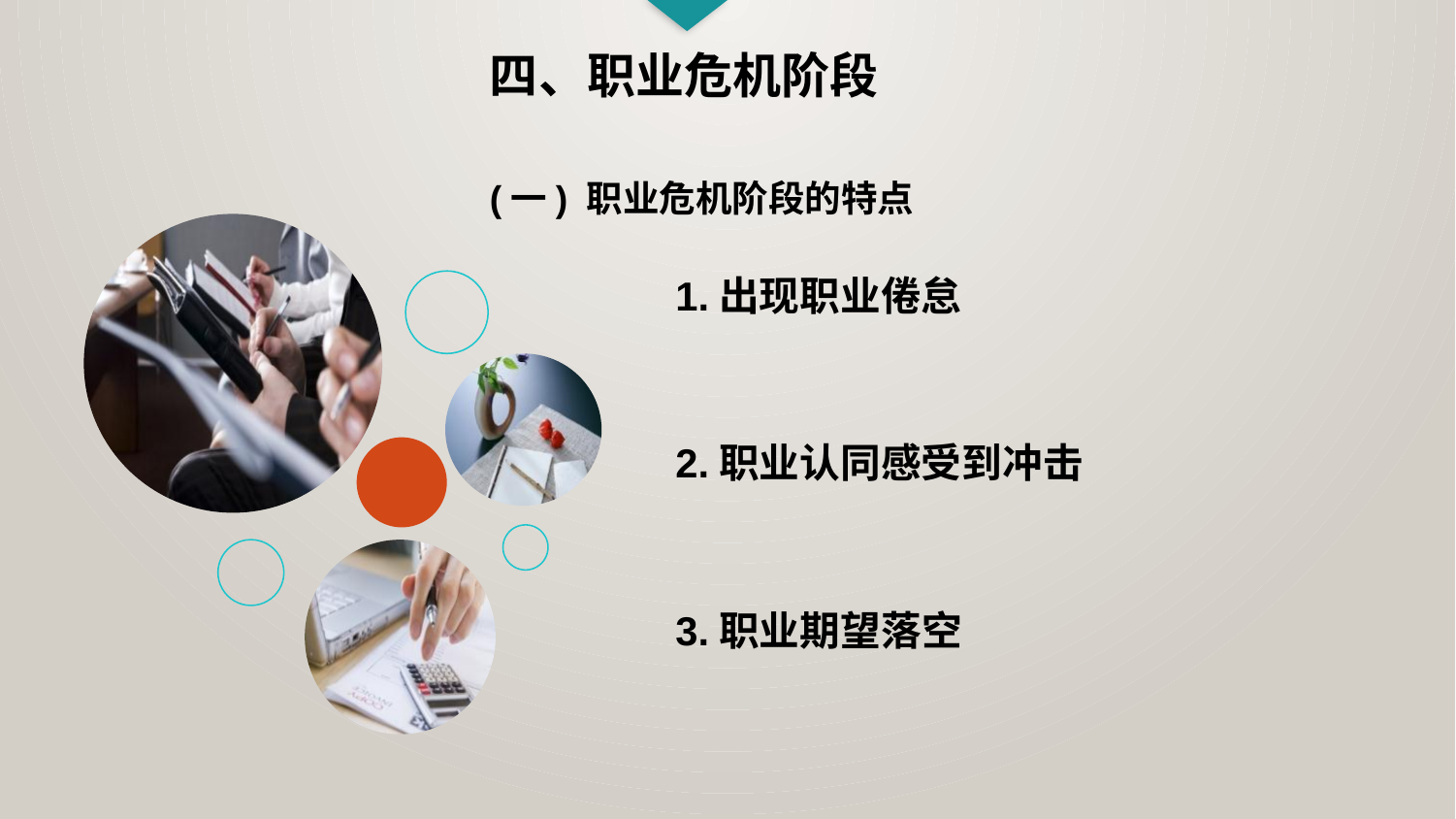

四、职业危机阶段
(一) 职业危机阶段的特点

1.出现职业倦怠

2.职业认同感受到冲击

3.职业期望落空